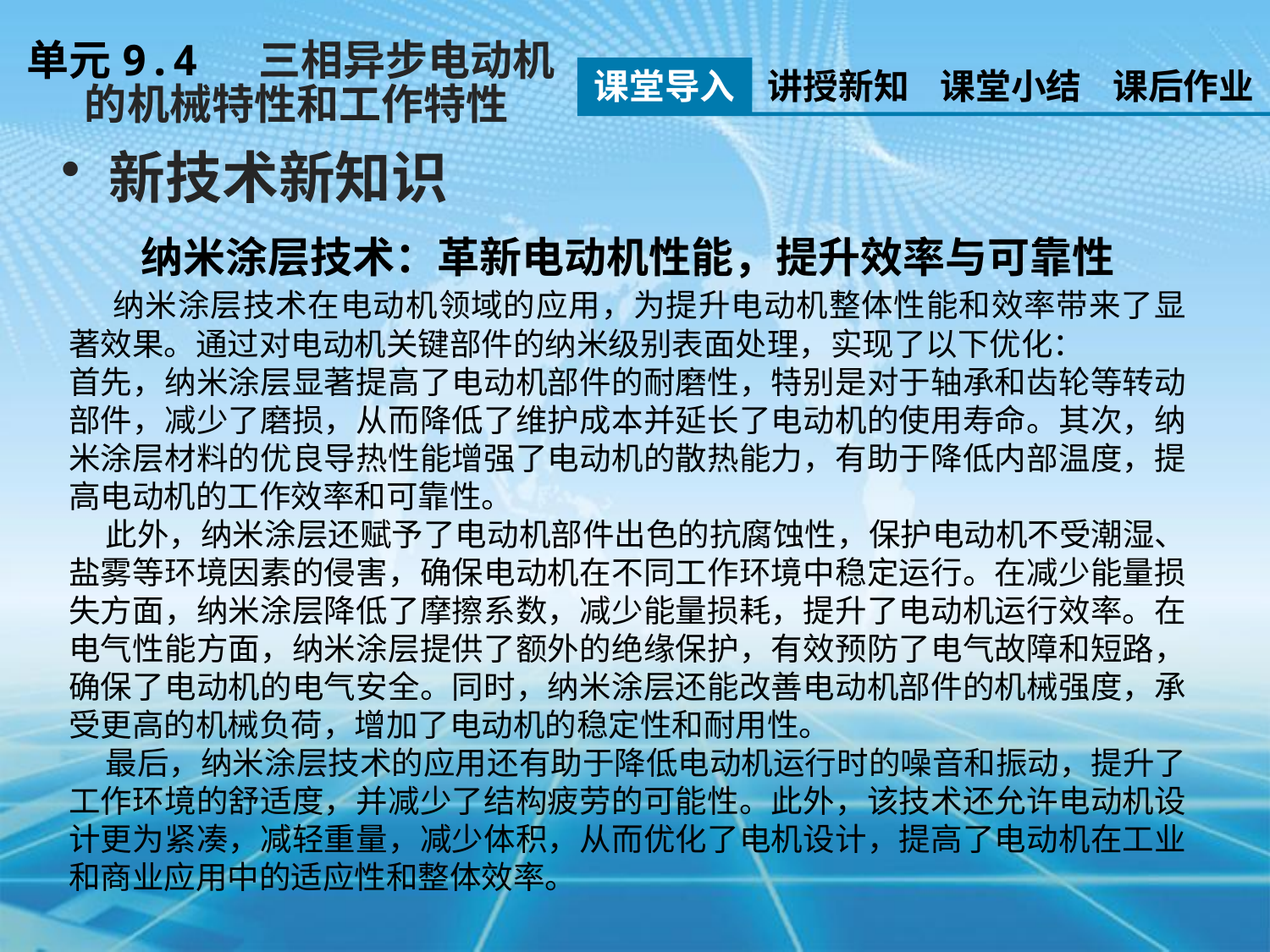

单元9.4  三相异步电动机
     的机械特性和工作特性
课堂导入
讲授新知
课堂小结
课后作业
新技术新知识
纳米涂层技术：革新电动机性能，提升效率与可靠性
    纳米涂层技术在电动机领域的应用，为提升电动机整体性能和效率带来了显著效果。通过对电动机关键部件的纳米级别表面处理，实现了以下优化：
首先，纳米涂层显著提高了电动机部件的耐磨性，特别是对于轴承和齿轮等转动部件，减少了磨损，从而降低了维护成本并延长了电动机的使用寿命。其次，纳米涂层材料的优良导热性能增强了电动机的散热能力，有助于降低内部温度，提高电动机的工作效率和可靠性。
    此外，纳米涂层还赋予了电动机部件出色的抗腐蚀性，保护电动机不受潮湿、盐雾等环境因素的侵害，确保电动机在不同工作环境中稳定运行。在减少能量损失方面，纳米涂层降低了摩擦系数，减少能量损耗，提升了电动机运行效率。在电气性能方面，纳米涂层提供了额外的绝缘保护，有效预防了电气故障和短路，确保了电动机的电气安全。同时，纳米涂层还能改善电动机部件的机械强度，承受更高的机械负荷，增加了电动机的稳定性和耐用性。
    最后，纳米涂层技术的应用还有助于降低电动机运行时的噪音和振动，提升了工作环境的舒适度，并减少了结构疲劳的可能性。此外，该技术还允许电动机设计更为紧凑，减轻重量，减少体积，从而优化了电机设计，提高了电动机在工业和商业应用中的适应性和整体效率。